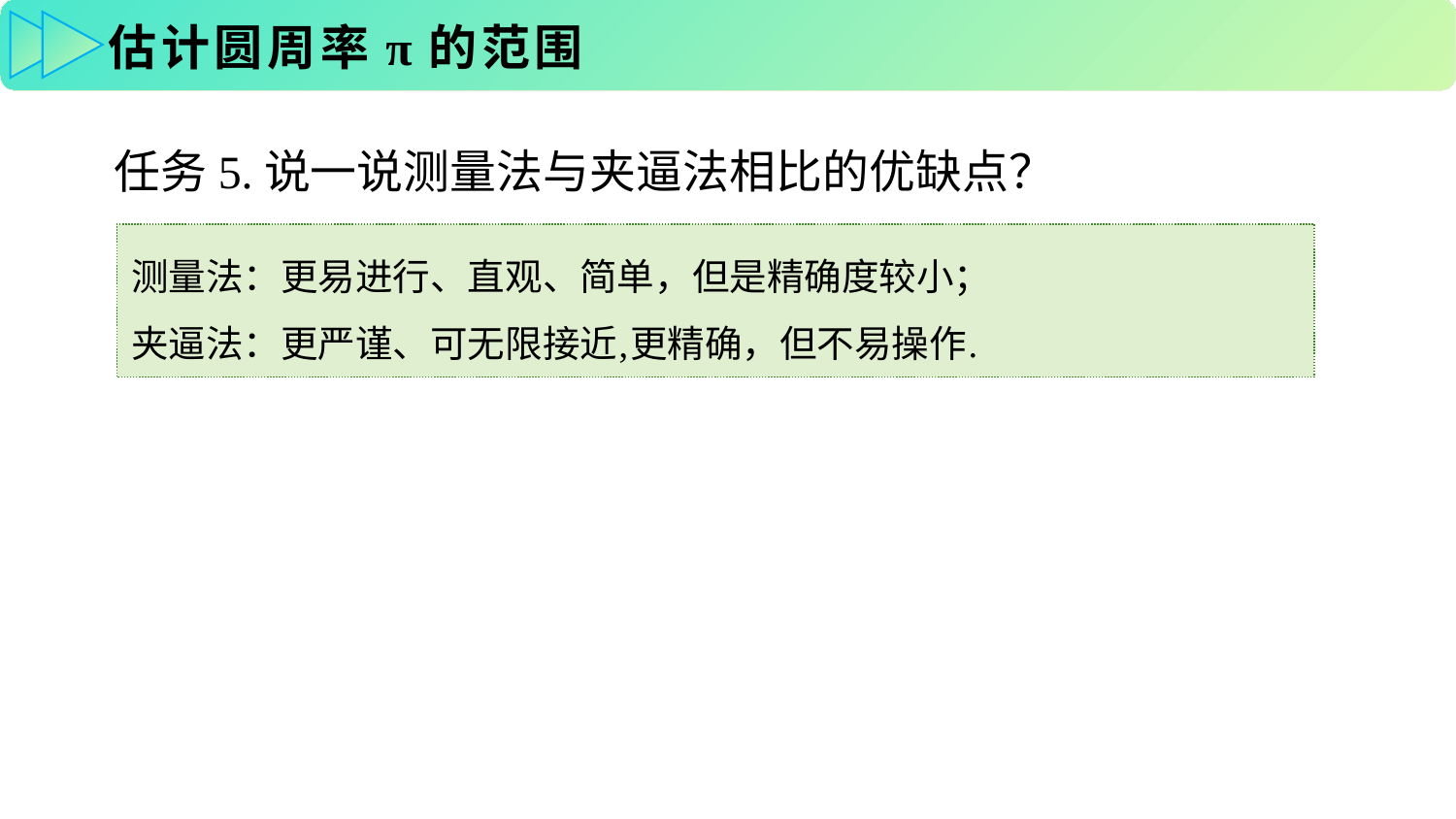

估计圆周率π的范围
任务5.说一说测量法与夹逼法相比的优缺点？
测量法：更易进行、直观、简单，但是精确度较小；
夹逼法：更严谨、可无限接近,更精确，但不易操作.